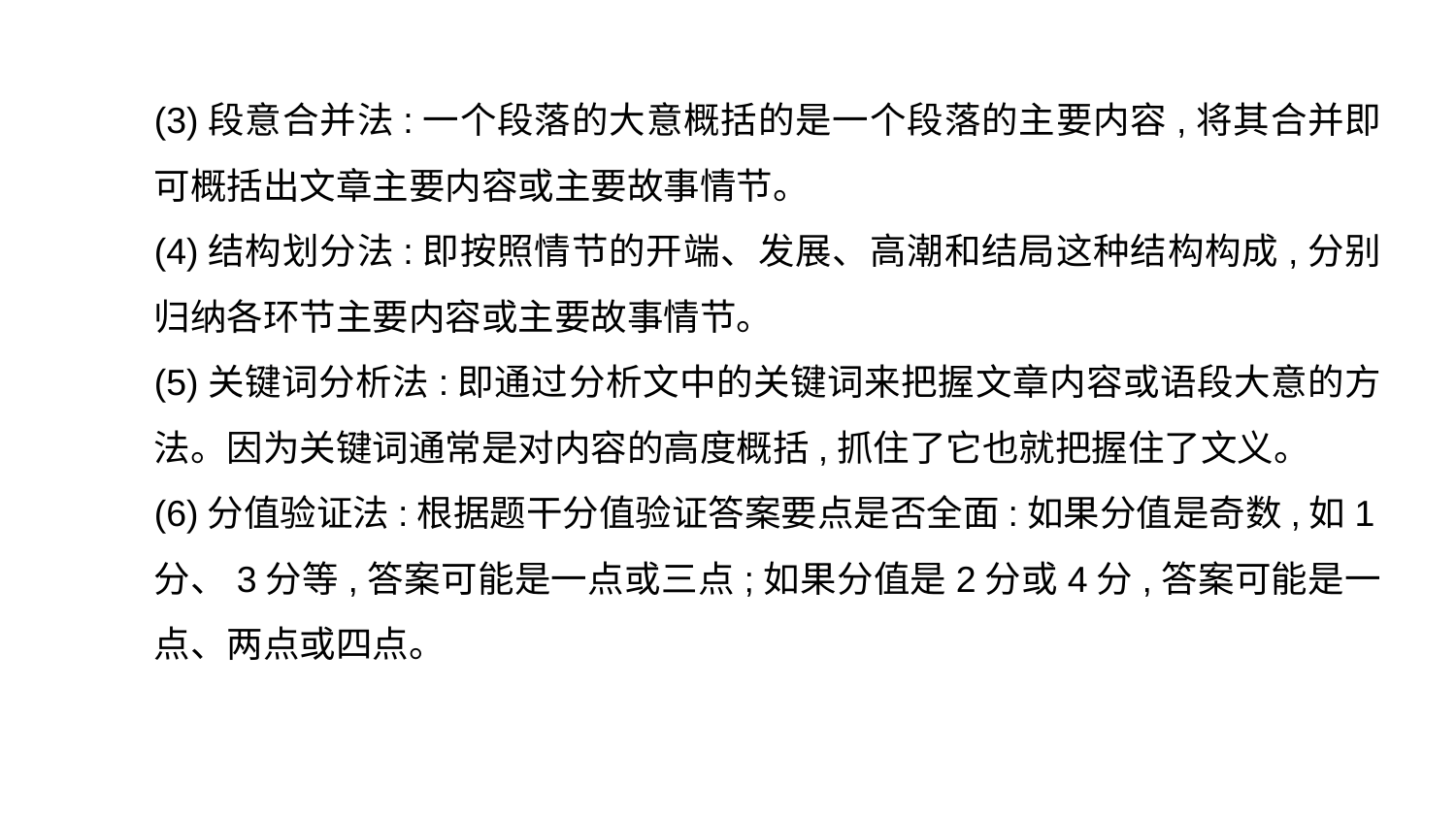

(3)段意合并法:一个段落的大意概括的是一个段落的主要内容,将其合并即可概括出文章主要内容或主要故事情节。
(4)结构划分法:即按照情节的开端、发展、高潮和结局这种结构构成,分别归纳各环节主要内容或主要故事情节。
(5)关键词分析法:即通过分析文中的关键词来把握文章内容或语段大意的方法。因为关键词通常是对内容的高度概括,抓住了它也就把握住了文义。
(6)分值验证法:根据题干分值验证答案要点是否全面:如果分值是奇数,如1分、3分等,答案可能是一点或三点;如果分值是2分或4分,答案可能是一点、两点或四点。